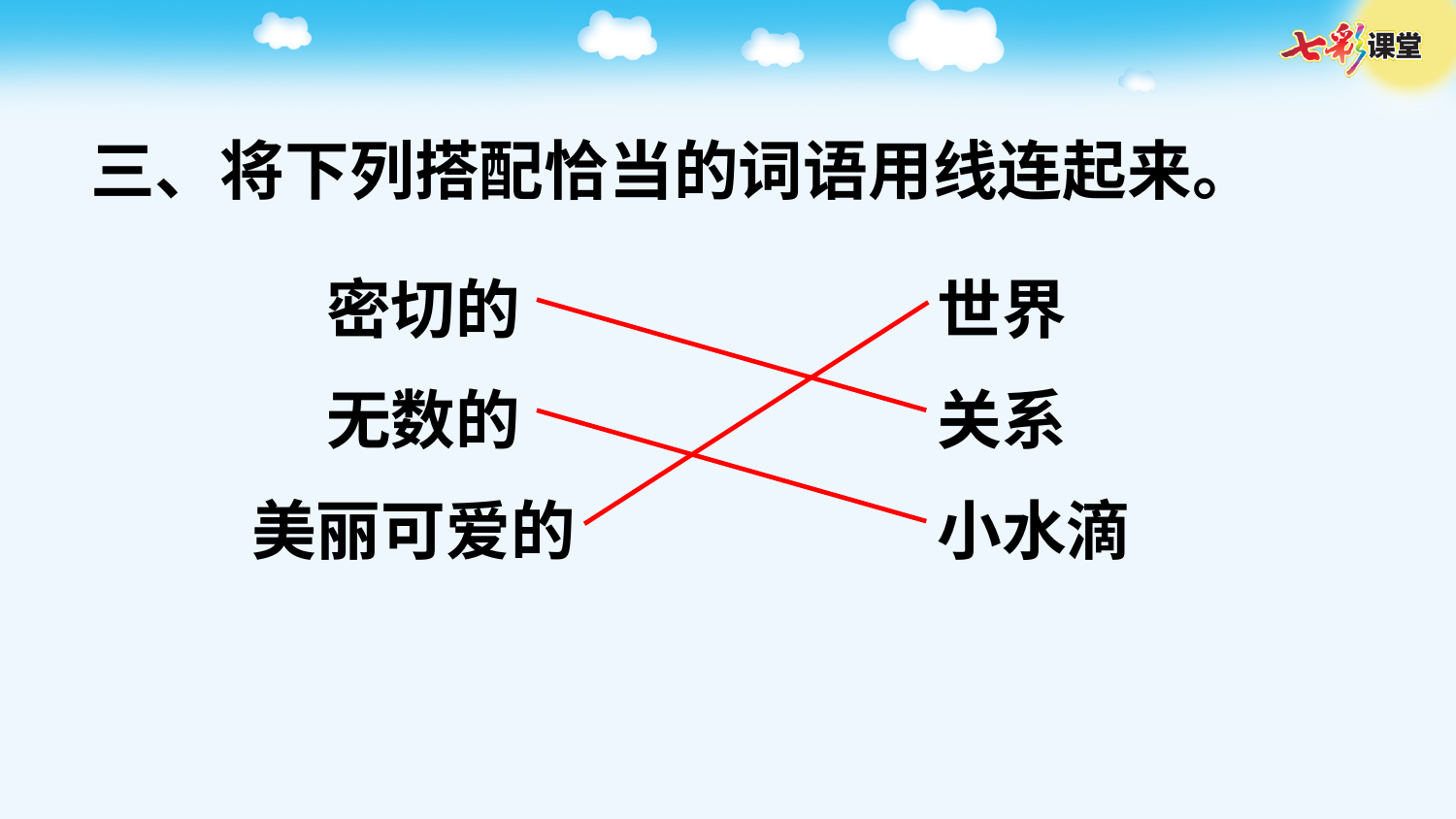

三、将下列搭配恰当的词语用线连起来。
密切的
世界
无数的
关系
美丽可爱的
小水滴